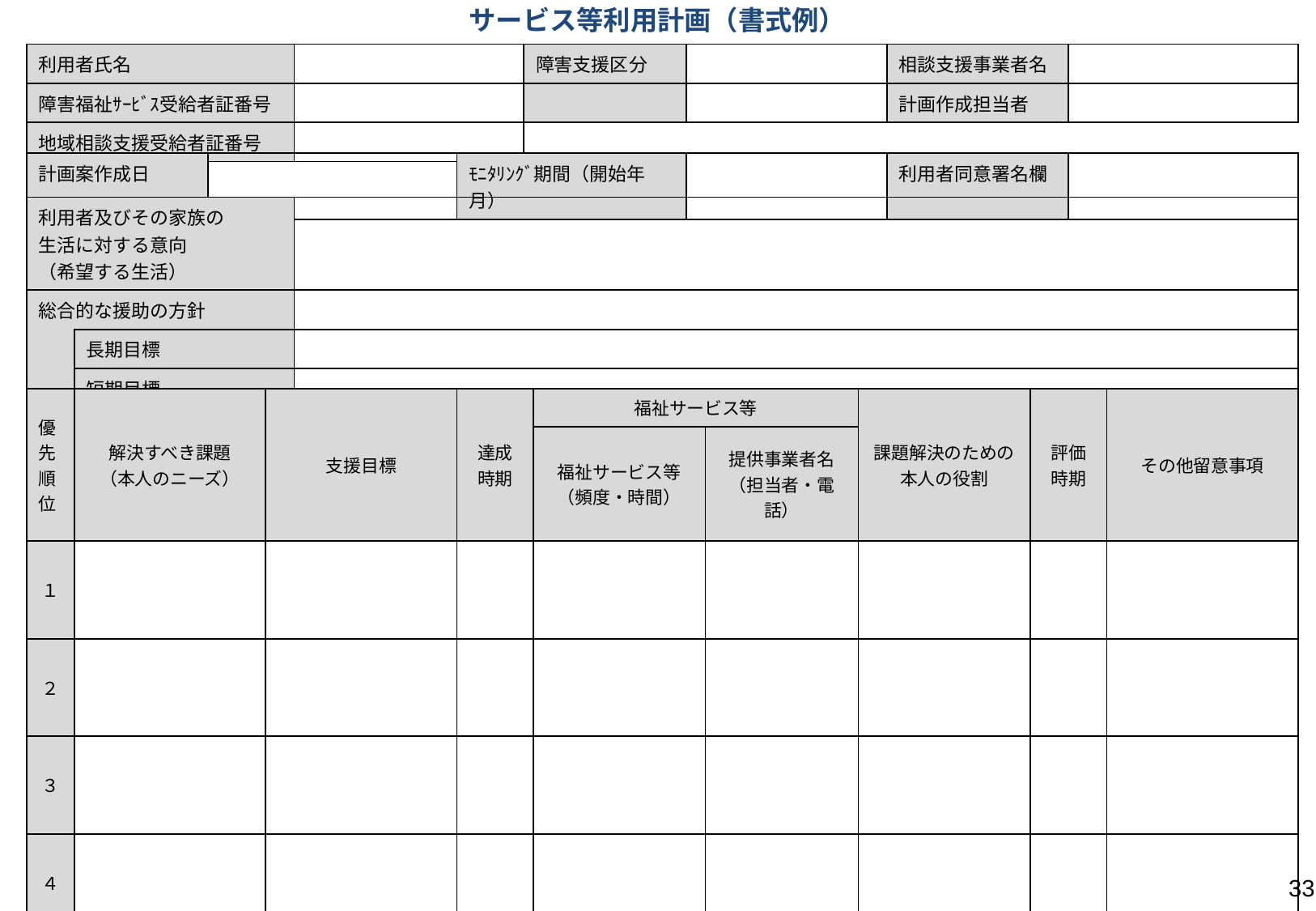

# サービス等利用計画（書式例）
| 利用者氏名 |  | 障害支援区分 |  | 相談支援事業者名 |  |
| --- | --- | --- | --- | --- | --- |
| 障害福祉ｻｰﾋﾞｽ受給者証番号 |  |  |  | 計画作成担当者 |  |
| 地域相談支援受給者証番号 |  |  |  |  |  |
| 計画案作成日 |  | ﾓﾆﾀﾘﾝｸﾞ期間（開始年月） |  | 利用者同意署名欄 |  |
| --- | --- | --- | --- | --- | --- |
| 利用者及びその家族の 生活に対する意向 （希望する生活） |  |  |
| --- | --- | --- |
| 総合的な援助の方針 |  |  |
|  | 長期目標 |  |
|  | 短期目標 |  |
| 優先順位 | 解決すべき課題 （本人のニーズ） | 支援目標 | 達成 時期 | 福祉サービス等 |  | 課題解決のための本人の役割 | 評価時期 | その他留意事項 |
| --- | --- | --- | --- | --- | --- | --- | --- | --- |
|  |  |  |  | 福祉サービス等 （頻度・時間） | 提供事業者名 （担当者・電話） |  |  |  |
| １ |  |  |  |  |  |  |  |  |
| ２ |  |  |  |  |  |  |  |  |
| ３ |  |  |  |  |  |  |  |  |
| ４ |  |  |  |  |  |  |  |  |
33